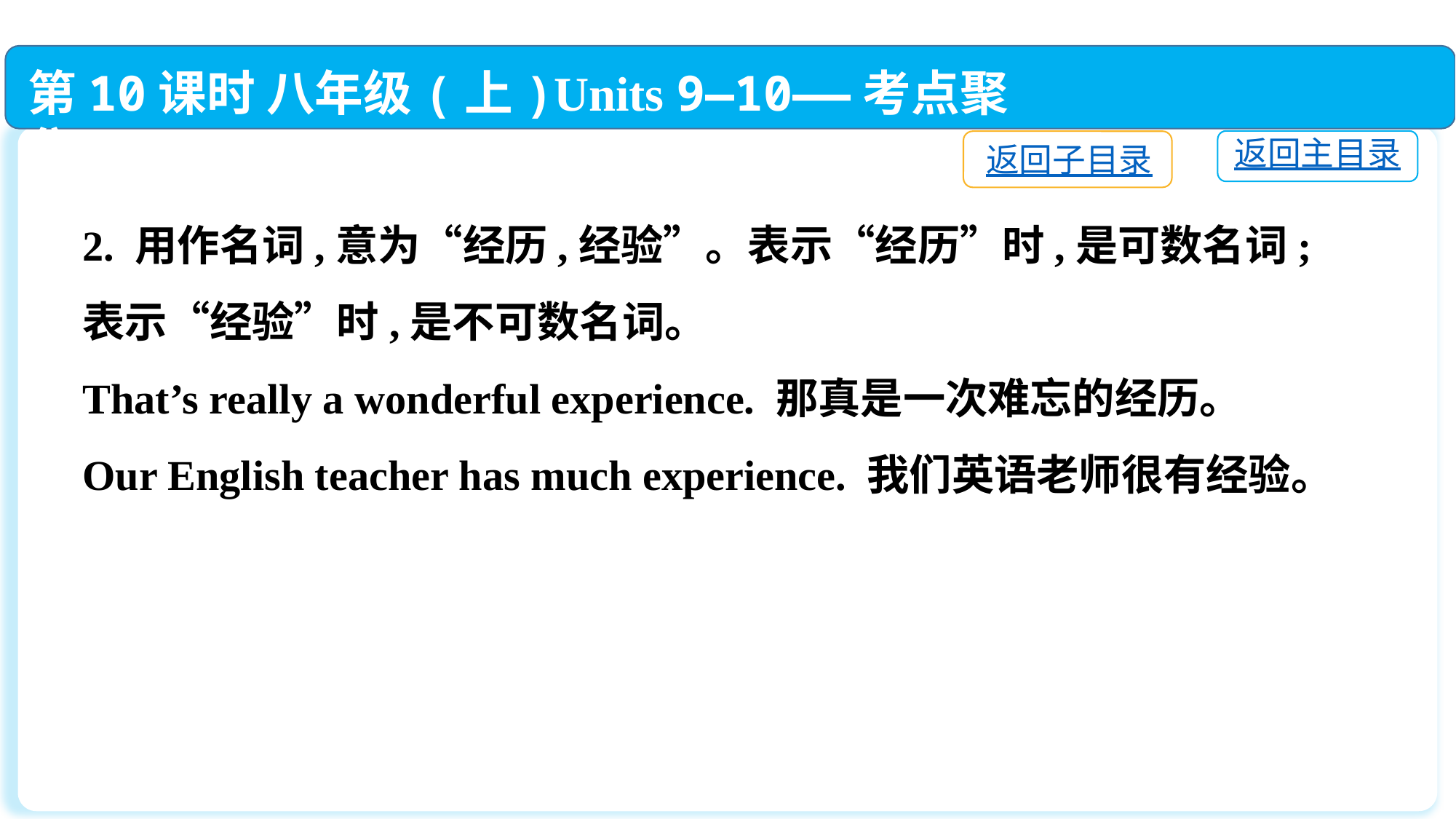

第10课时 八年级(上)Units 9—10——考点聚焦

返回主目录

返回子目录
2. 用作名词,意为“经历,经验”。表示“经历”时,是可数名词;表示“经验”时,是不可数名词。
That’s really a wonderful experience. 那真是一次难忘的经历。
Our English teacher has much experience. 我们英语老师很有经验。